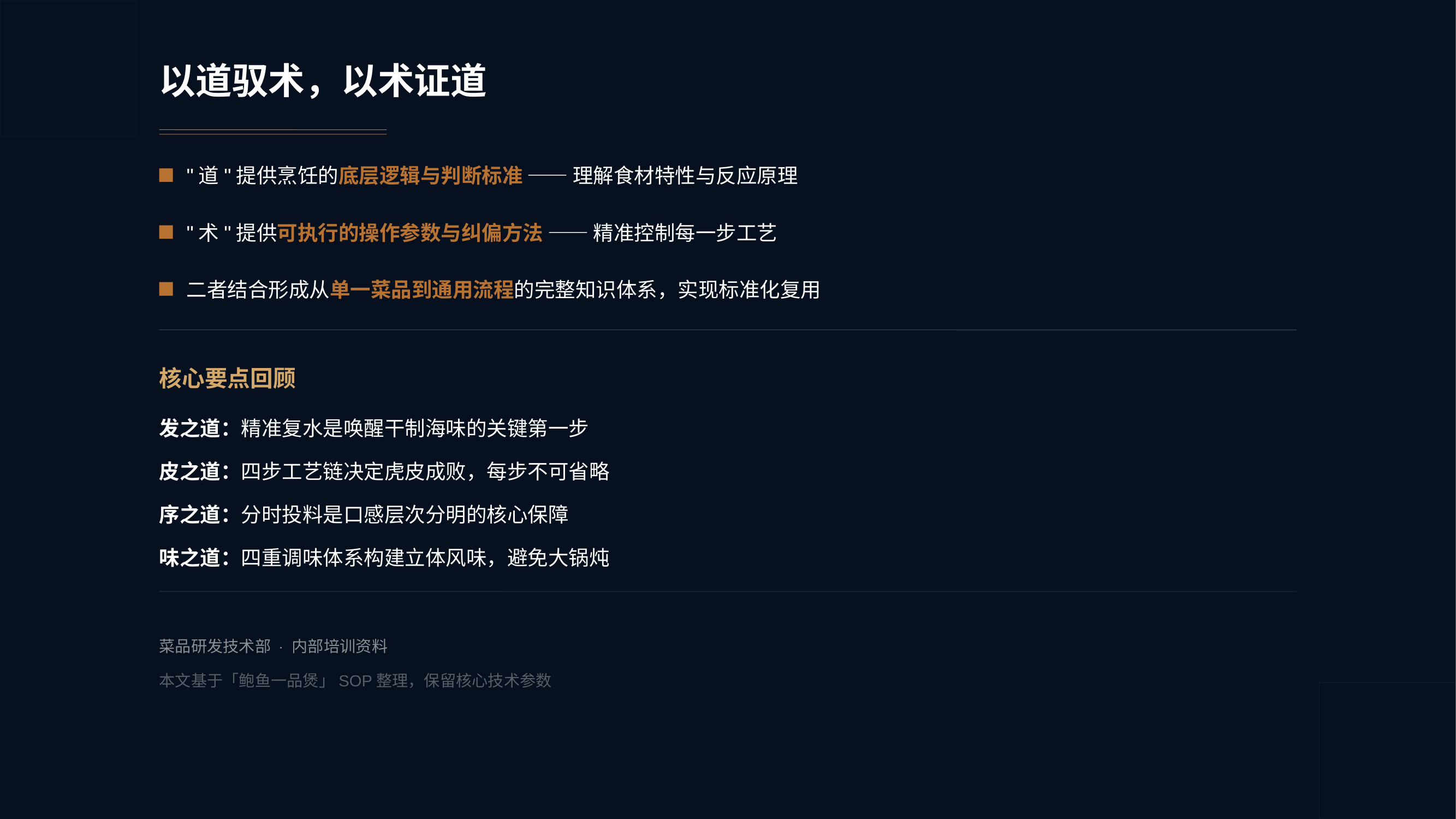

以道驭术，以术证道

"道"提供烹饪的底层逻辑与判断标准 —— 理解食材特性与反应原理

"术"提供可执行的操作参数与纠偏方法 —— 精准控制每一步工艺

二者结合形成从单一菜品到通用流程的完整知识体系，实现标准化复用

核心要点回顾
发之道：精准复水是唤醒干制海味的关键第一步
皮之道：四步工艺链决定虎皮成败，每步不可省略
序之道：分时投料是口感层次分明的核心保障
味之道：四重调味体系构建立体风味，避免大锅炖

菜品研发技术部 · 内部培训资料
本文基于「鲍鱼一品煲」SOP整理，保留核心技术参数